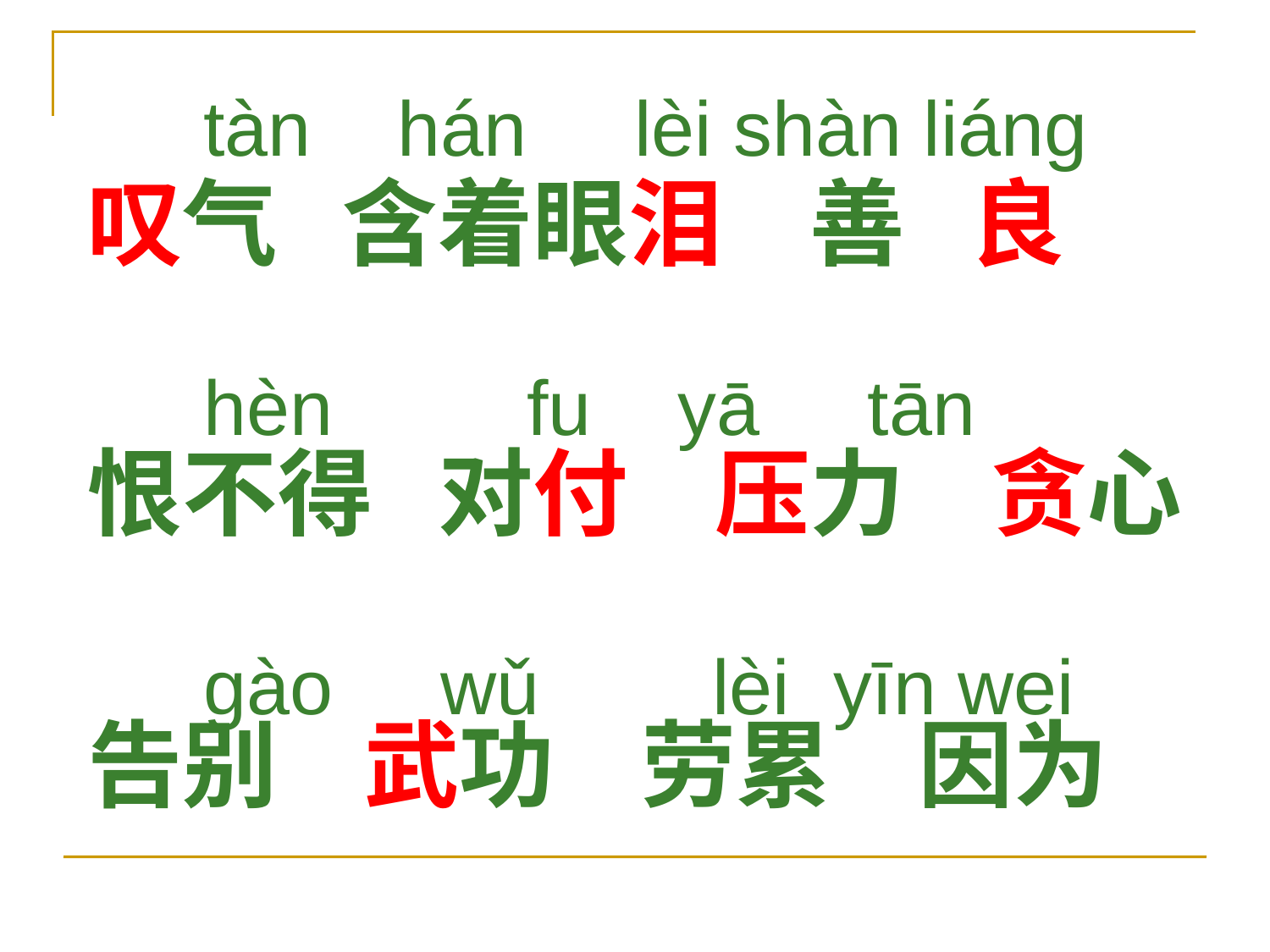

tàn    hán     lèi shàn liánɡ

hèn         fu    yā     tān

ɡào     wǔ        lèi  yīn wei
叹气   含着眼泪    善   良

恨不得   对付    压力    贪心

告别    武功    劳累    因为